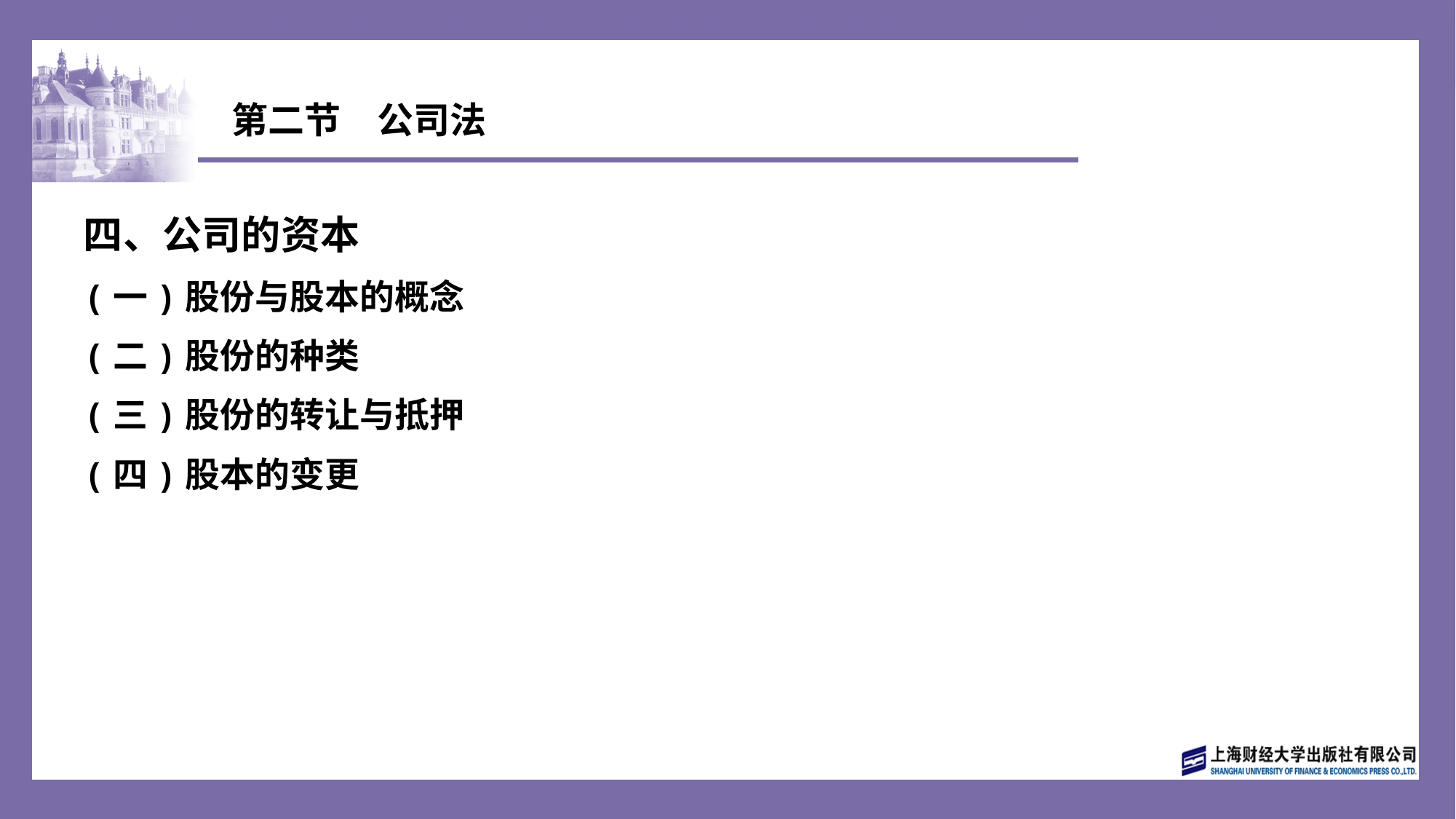

# 第二节　公司法
四、公司的资本
(一)股份与股本的概念
(二)股份的种类
(三)股份的转让与抵押
(四)股本的变更